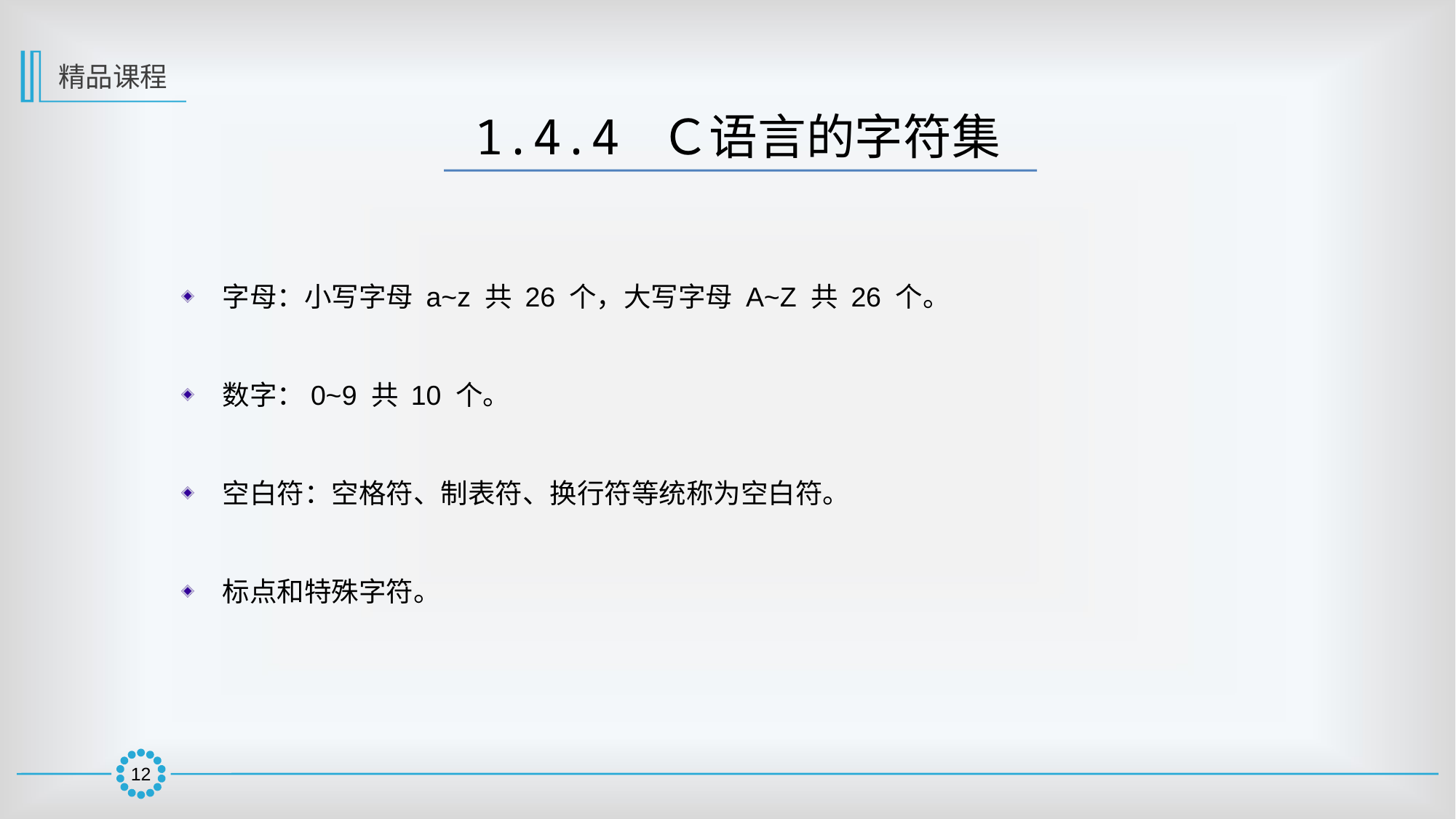

精品课程
1.4.4 Ｃ语言的字符集

字母：小写字母 a~z 共 26 个，大写字母 A~Z 共 26 个。

数字：0~9 共 10 个。

空白符：空格符、制表符、换行符等统称为空白符。

标点和特殊字符。

12